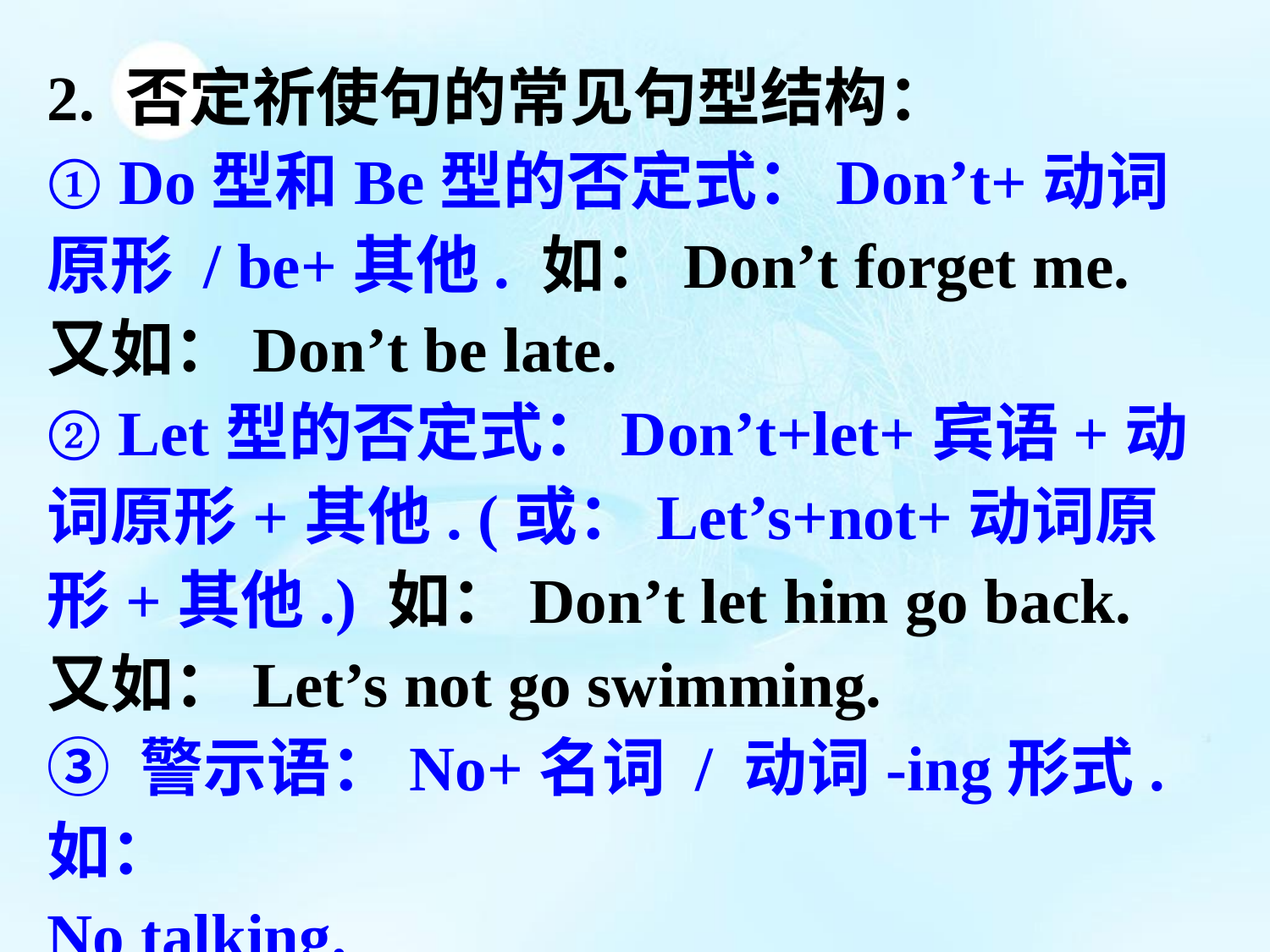

2. 否定祈使句的常见句型结构：
① Do型和Be型的否定式：Don’t+动词
原形 / be+其他. 如：Don’t forget me.
又如：Don’t be late.
② Let型的否定式：Don’t+let+宾语+动词原形+其他. (或：Let’s+not+动词原形+其他.) 如：Don’t let him go back. 又如：Let’s not go swimming.
③ 警示语：No+名词 / 动词-ing形式. 如：
No talking.